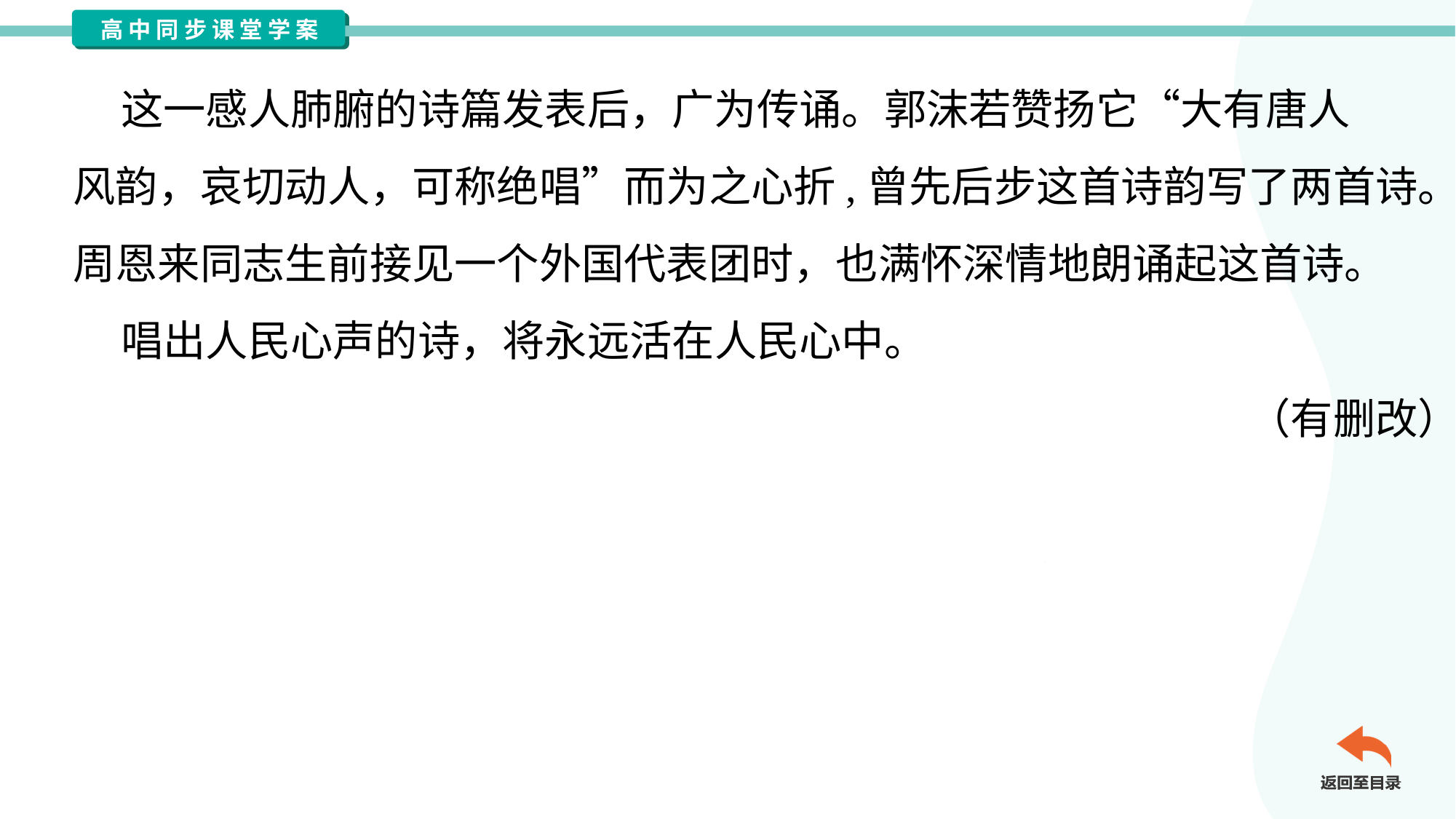

这一感人肺腑的诗篇发表后，广为传诵。郭沫若赞扬它“大有唐人
风韵，哀切动人，可称绝唱”而为之心折,曾先后步这首诗韵写了两首诗。
周恩来同志生前接见一个外国代表团时，也满怀深情地朗诵起这首诗。
    唱出人民心声的诗，将永远活在人民心中。
（有删改）